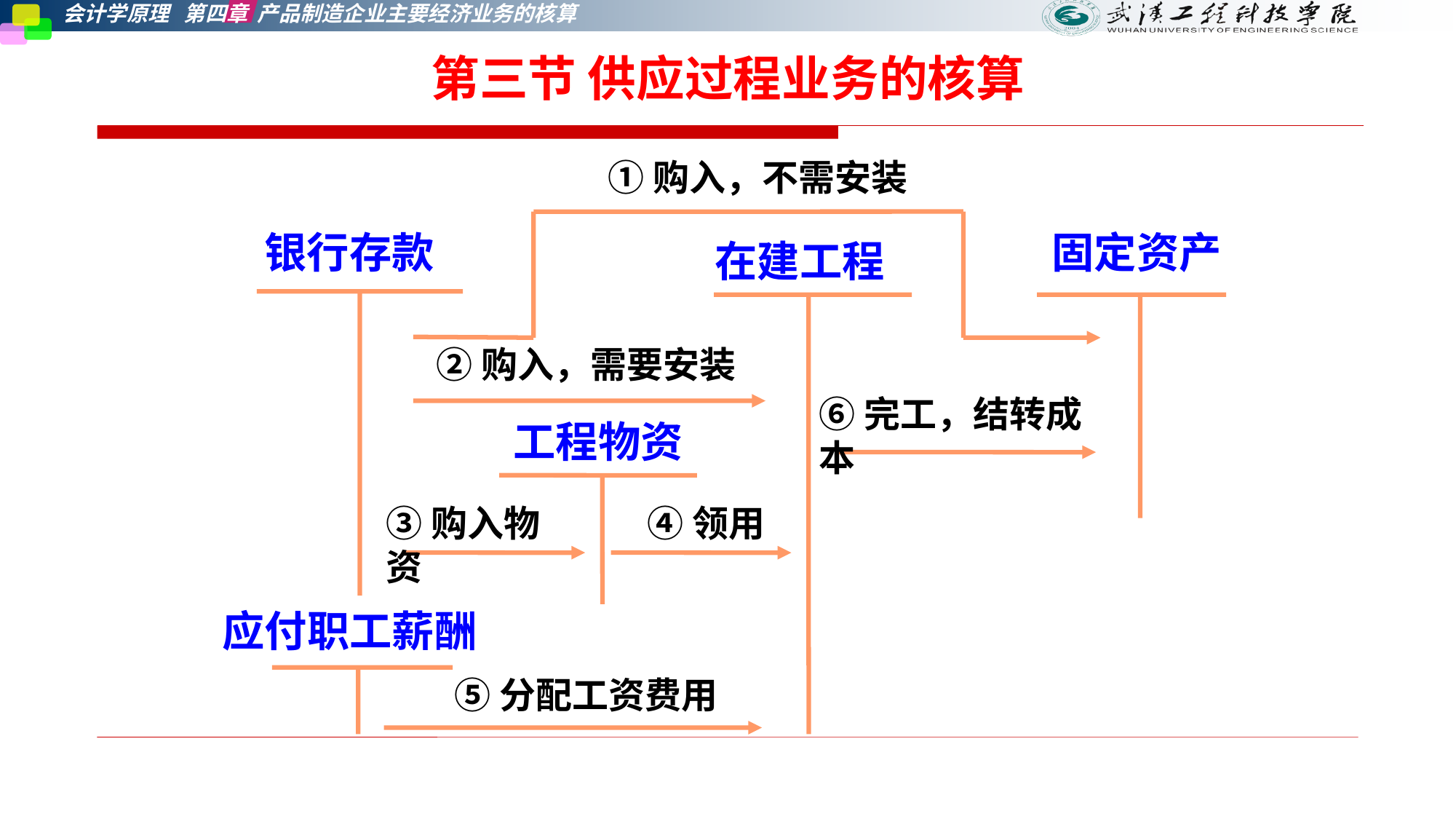

第三节 供应过程业务的核算
①购入，不需安装

银行存款
固定资产
 在建工程

②购入，需要安装

⑥完工，结转成本

工程物资

③购入物资
④领用

应付职工薪酬

⑤分配工资费用